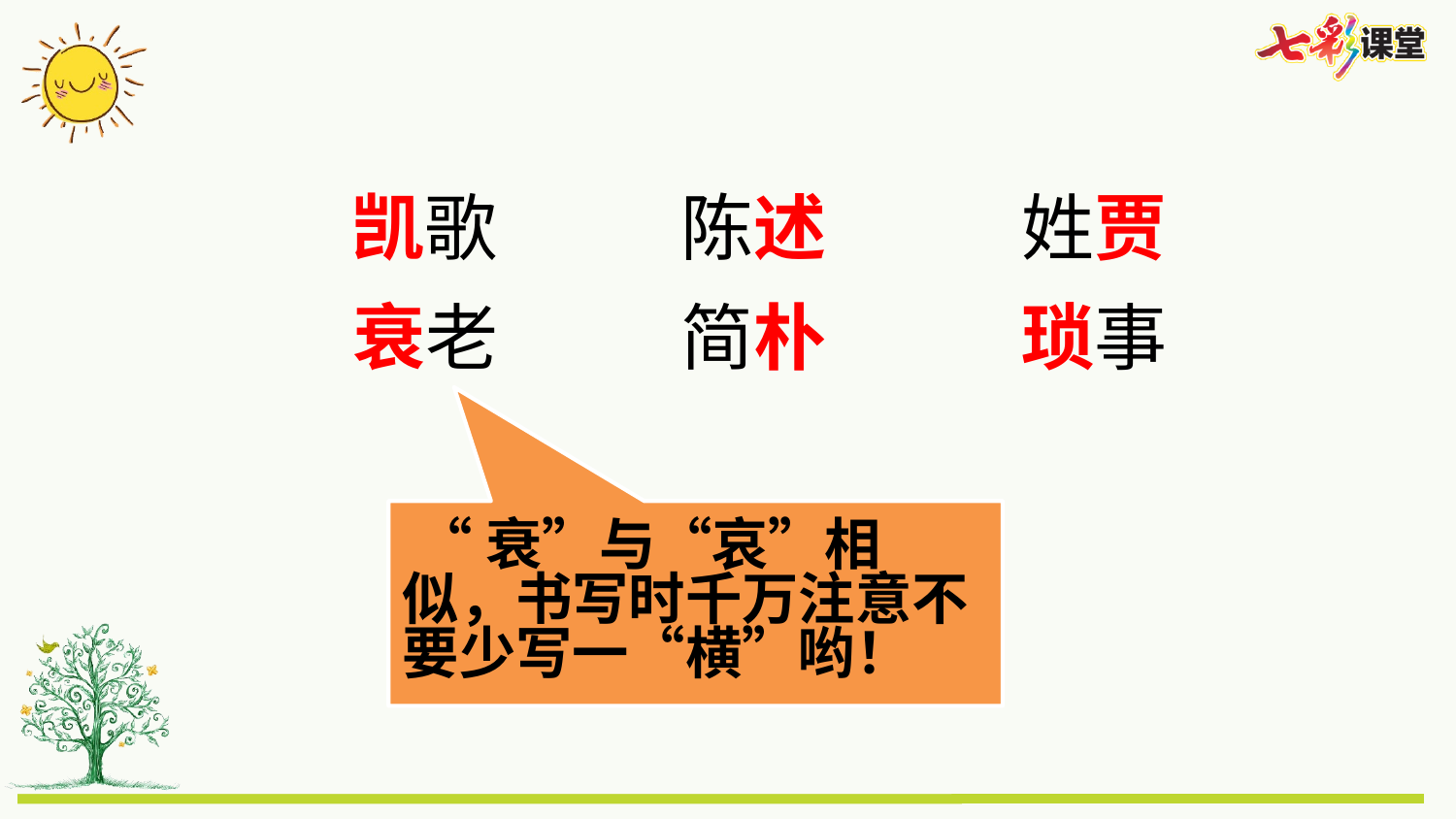

凯歌
陈述
姓贾
衰老
简朴
琐事
 “衰”与“哀”相似，书写时千万注意不要少写一“横”哟！